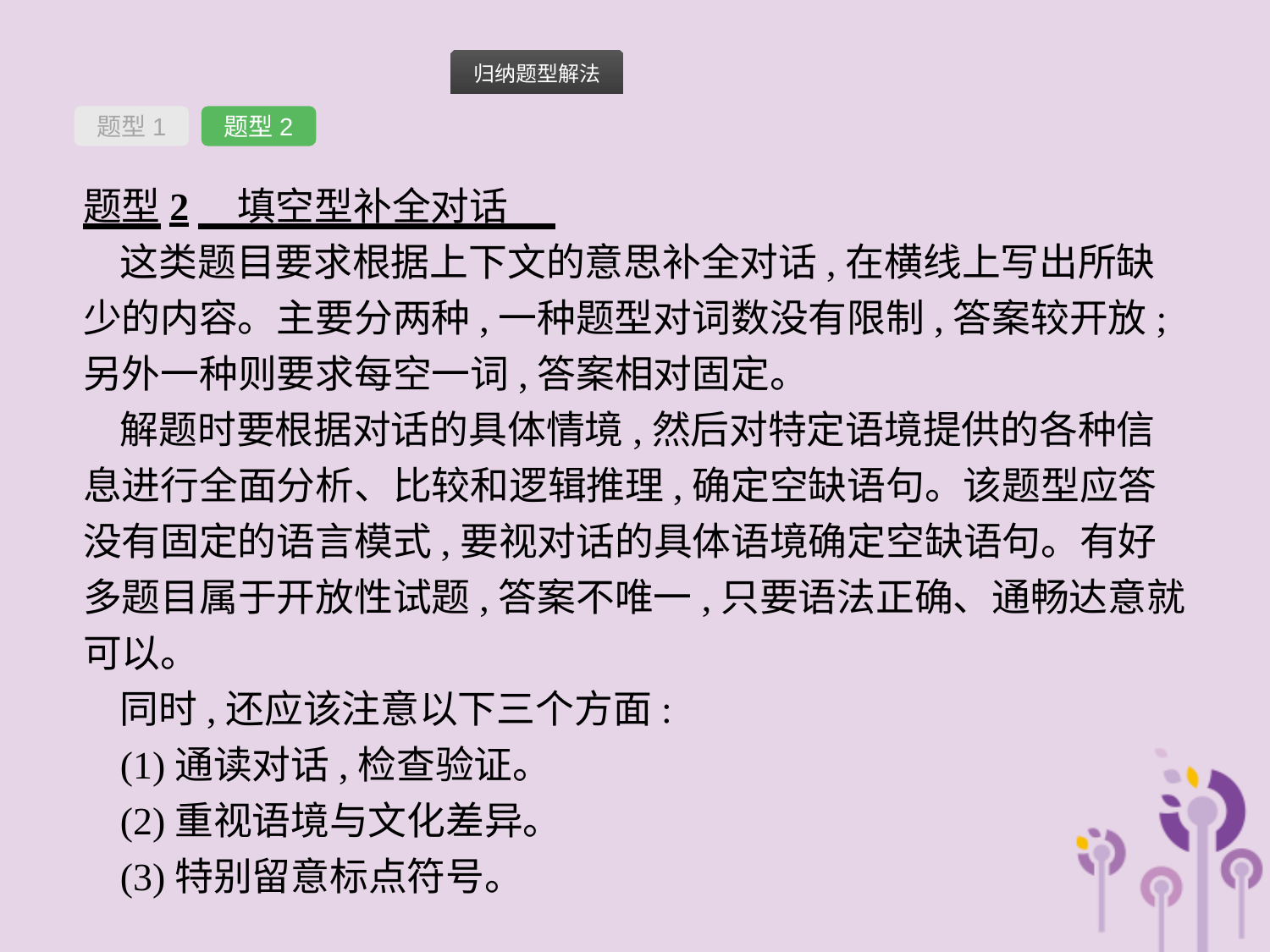

题型1
题型2
题型2　填空型补全对话
这类题目要求根据上下文的意思补全对话,在横线上写出所缺少的内容。主要分两种,一种题型对词数没有限制,答案较开放;另外一种则要求每空一词,答案相对固定。
解题时要根据对话的具体情境,然后对特定语境提供的各种信息进行全面分析、比较和逻辑推理,确定空缺语句。该题型应答没有固定的语言模式,要视对话的具体语境确定空缺语句。有好多题目属于开放性试题,答案不唯一,只要语法正确、通畅达意就可以。
同时,还应该注意以下三个方面:
(1)通读对话,检查验证。
(2)重视语境与文化差异。
(3)特别留意标点符号。